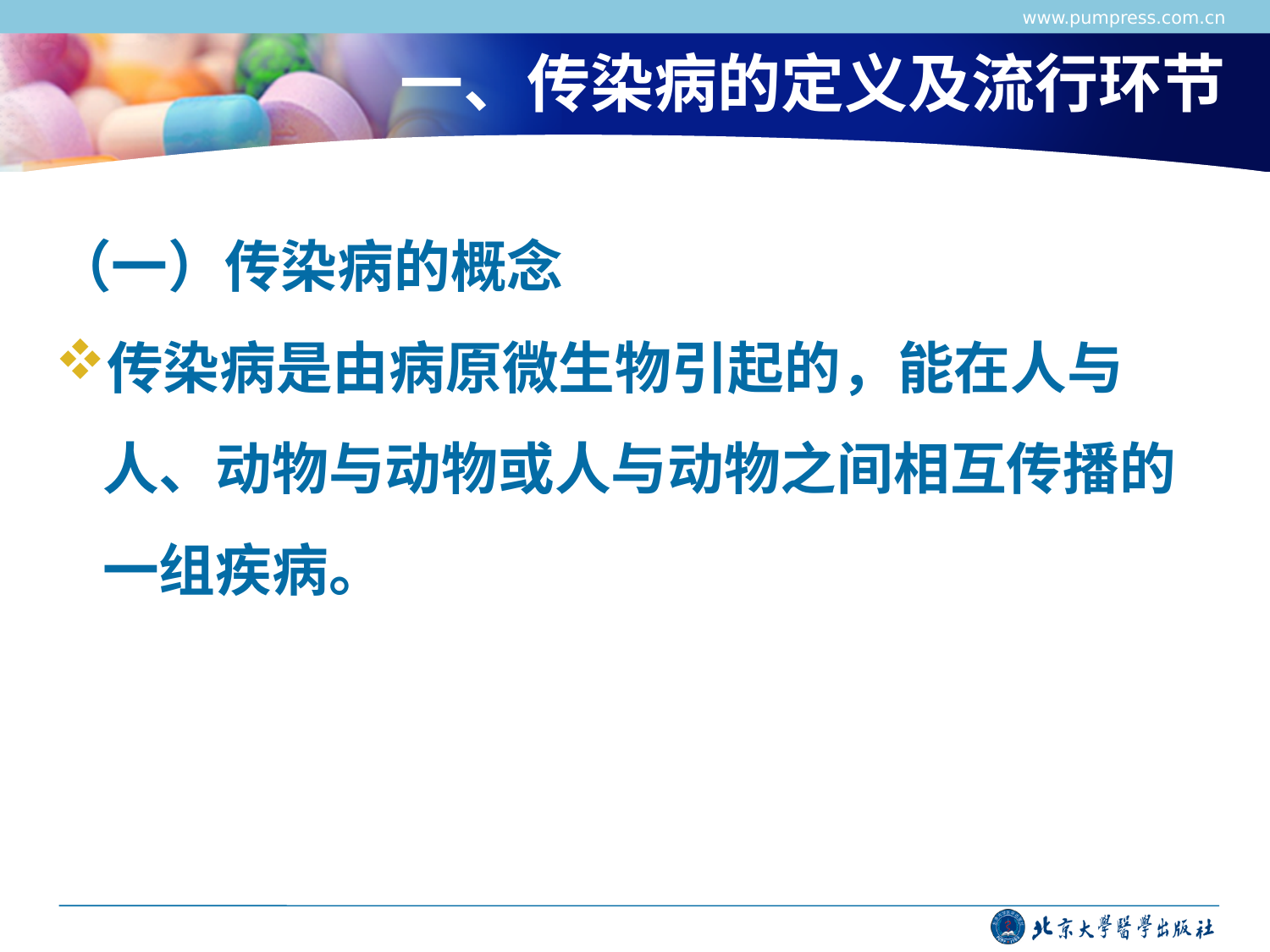

www.pumpress.com.cn
# 一、传染病的定义及流行环节
（一）传染病的概念
传染病是由病原微生物引起的，能在人与人、动物与动物或人与动物之间相互传播的一组疾病。